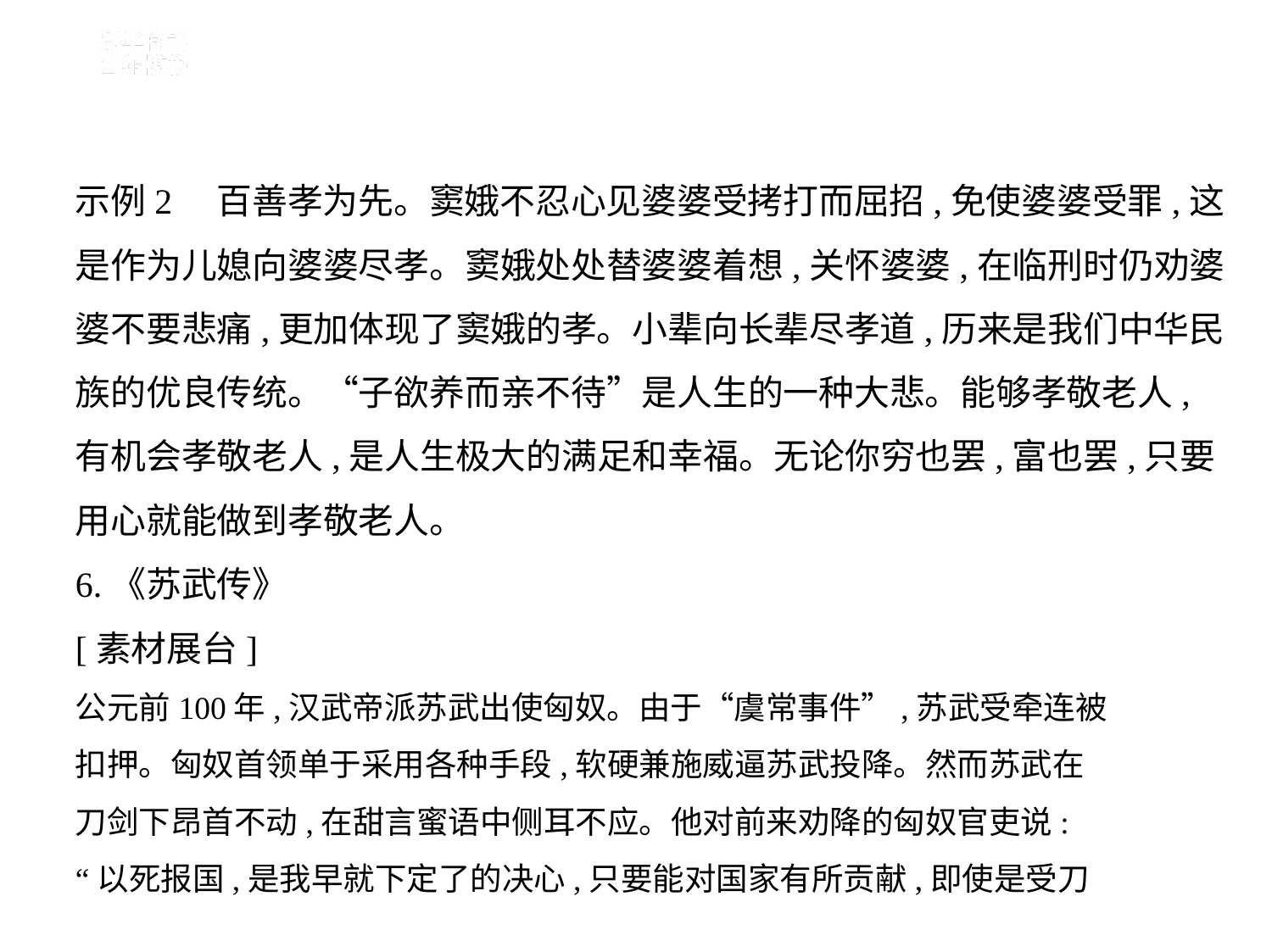

示例2    百善孝为先。窦娥不忍心见婆婆受拷打而屈招,免使婆婆受罪,这
是作为儿媳向婆婆尽孝。窦娥处处替婆婆着想,关怀婆婆,在临刑时仍劝婆
婆不要悲痛,更加体现了窦娥的孝。小辈向长辈尽孝道,历来是我们中华民
族的优良传统。“子欲养而亲不待”是人生的一种大悲。能够孝敬老人,
有机会孝敬老人,是人生极大的满足和幸福。无论你穷也罢,富也罢,只要
用心就能做到孝敬老人。
6.《苏武传》
[素材展台]
公元前100年,汉武帝派苏武出使匈奴。由于“虞常事件”,苏武受牵连被
扣押。匈奴首领单于采用各种手段,软硬兼施威逼苏武投降。然而苏武在
刀剑下昂首不动,在甜言蜜语中侧耳不应。他对前来劝降的匈奴官吏说:
“以死报国,是我早就下定了的决心,只要能对国家有所贡献,即使是受刀